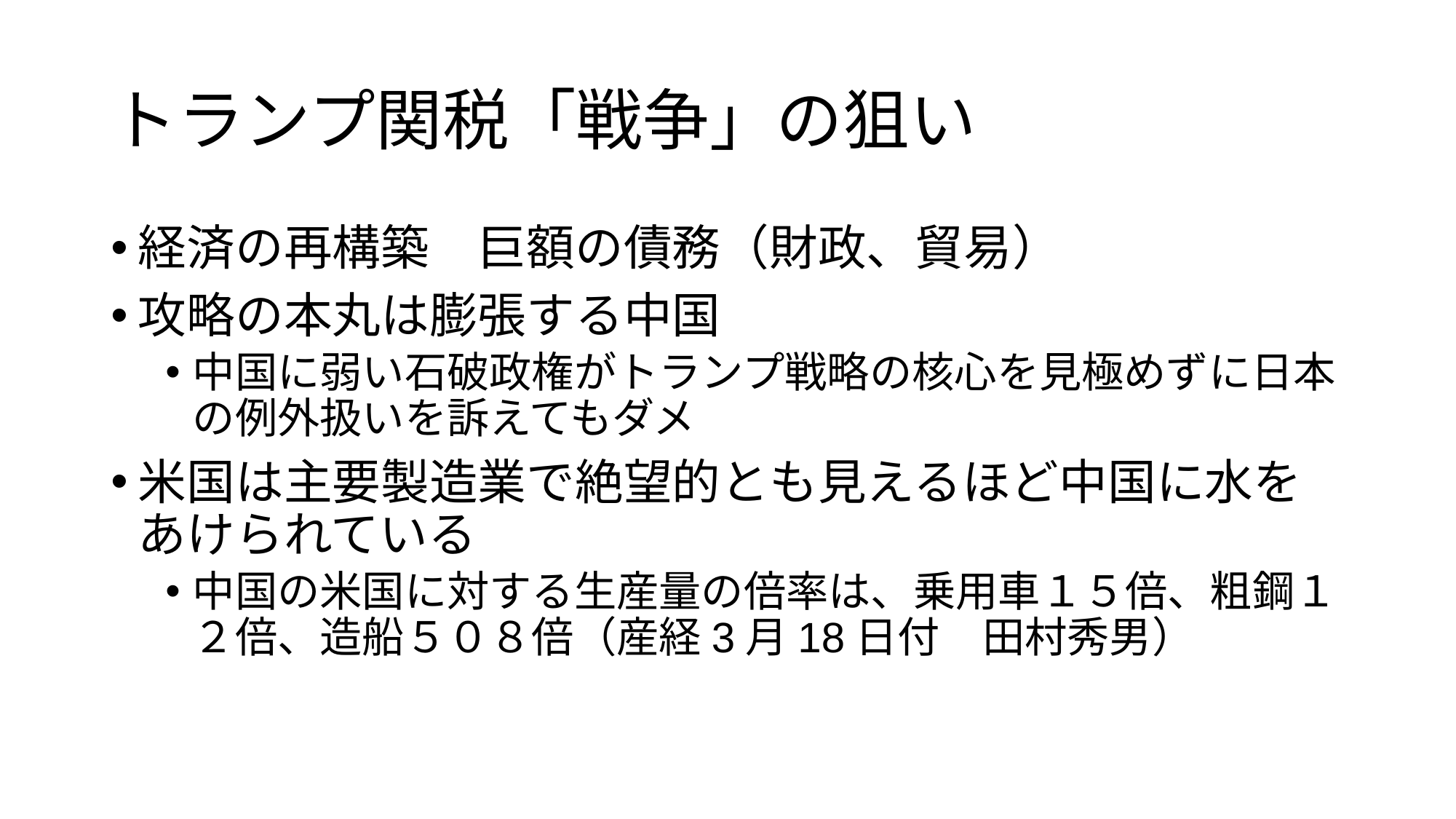

# トランプ関税「戦争」の狙い
経済の再構築　巨額の債務（財政、貿易）
攻略の本丸は膨張する中国
中国に弱い石破政権がトランプ戦略の核心を見極めずに日本の例外扱いを訴えてもダメ
米国は主要製造業で絶望的とも見えるほど中国に水をあけられている
中国の米国に対する生産量の倍率は、乗用車１５倍、粗鋼１２倍、造船５０８倍（産経3月18日付　田村秀男）